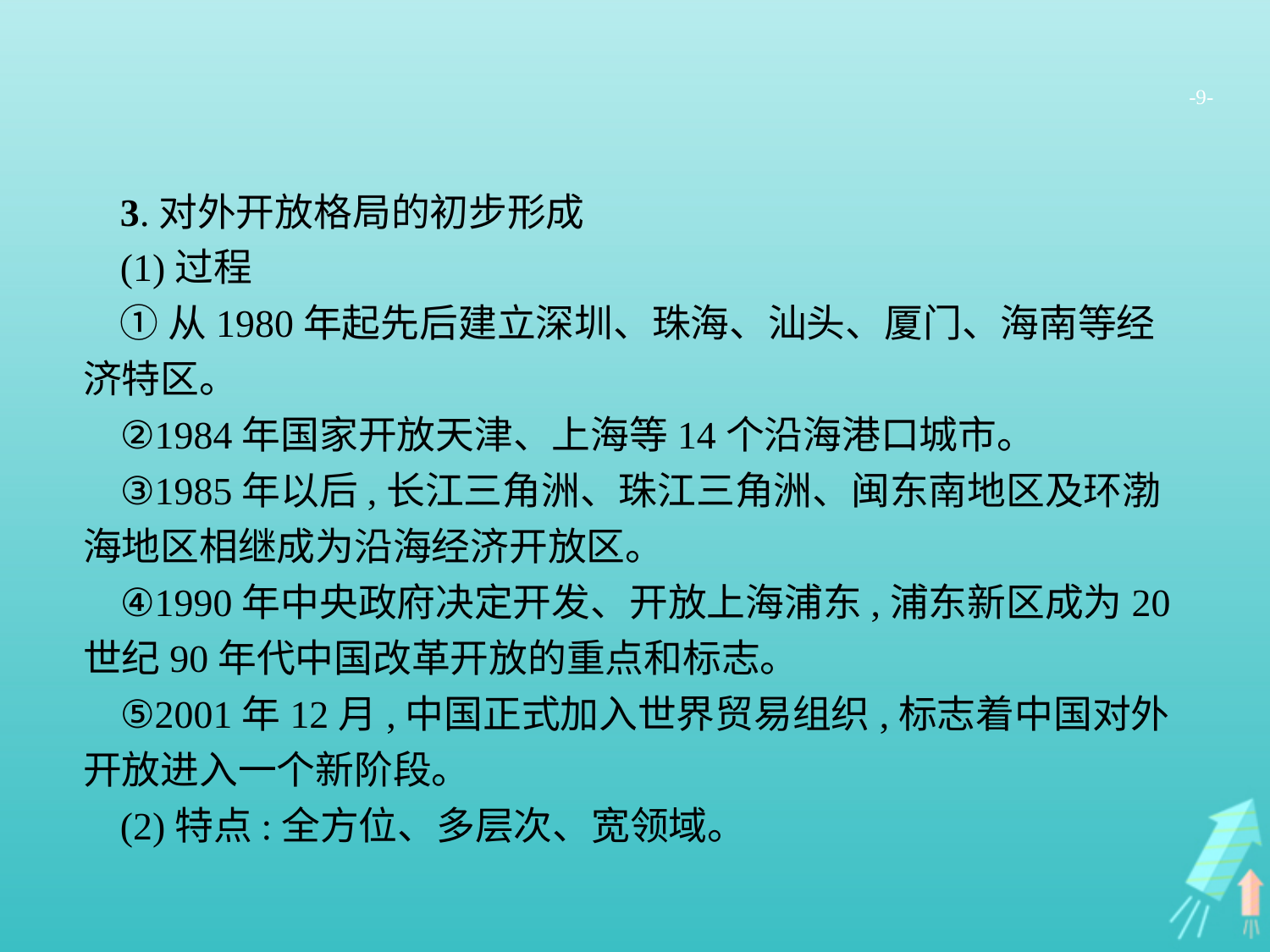

-9-
3.对外开放格局的初步形成
(1)过程
①从1980年起先后建立深圳、珠海、汕头、厦门、海南等经济特区。
②1984年国家开放天津、上海等14个沿海港口城市。
③1985年以后,长江三角洲、珠江三角洲、闽东南地区及环渤海地区相继成为沿海经济开放区。
④1990年中央政府决定开发、开放上海浦东,浦东新区成为20世纪90年代中国改革开放的重点和标志。
⑤2001年12月,中国正式加入世界贸易组织,标志着中国对外开放进入一个新阶段。
(2)特点:全方位、多层次、宽领域。